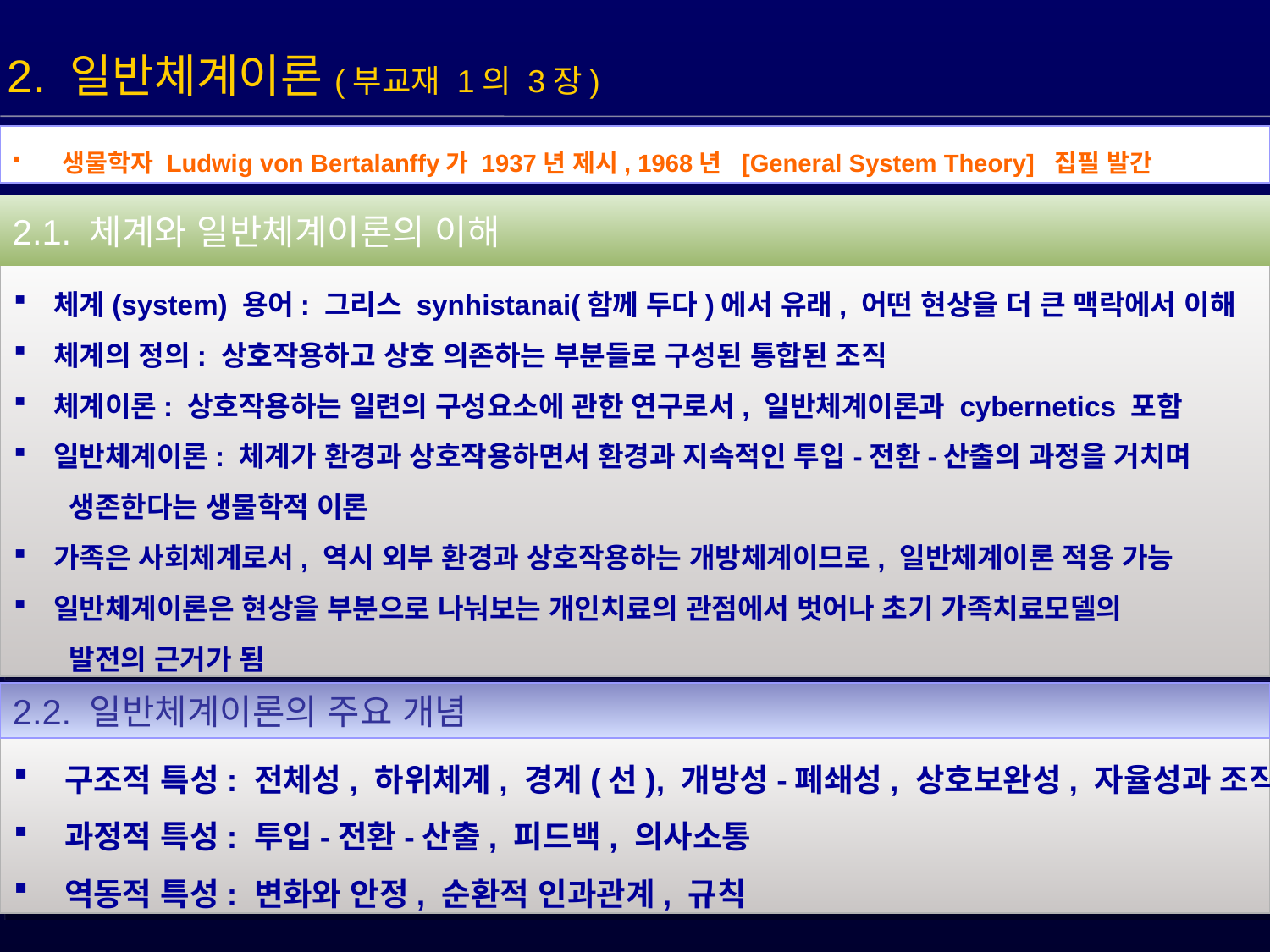

2. 일반체계이론(부교재 1의 3장)

  생물학자 Ludwig von Bertalanffy가 1937년 제시, 1968년  [General System Theory]  집필 발간
2.1. 체계와 일반체계이론의 이해

 체계(system) 용어: 그리스 synhistanai(함께 두다)에서 유래, 어떤 현상을 더 큰 맥락에서 이해
 체계의 정의: 상호작용하고 상호 의존하는 부분들로 구성된 통합된 조직
 체계이론: 상호작용하는 일련의 구성요소에 관한 연구로서, 일반체계이론과 cybernetics 포함
 일반체계이론: 체계가 환경과 상호작용하면서 환경과 지속적인 투입-전환-산출의 과정을 거치며
   생존한다는 생물학적 이론
 가족은 사회체계로서, 역시 외부 환경과 상호작용하는 개방체계이므로, 일반체계이론 적용 가능
 일반체계이론은 현상을 부분으로 나눠보는 개인치료의 관점에서 벗어나 초기 가족치료모델의
   발전의 근거가 됨
2.2. 일반체계이론의 주요 개념

  구조적 특성: 전체성, 하위체계, 경계(선), 개방성-폐쇄성, 상호보완성, 자율성과 조직
  과정적 특성: 투입-전환-산출, 피드백, 의사소통
  역동적 특성: 변화와 안정, 순환적 인과관계, 규칙